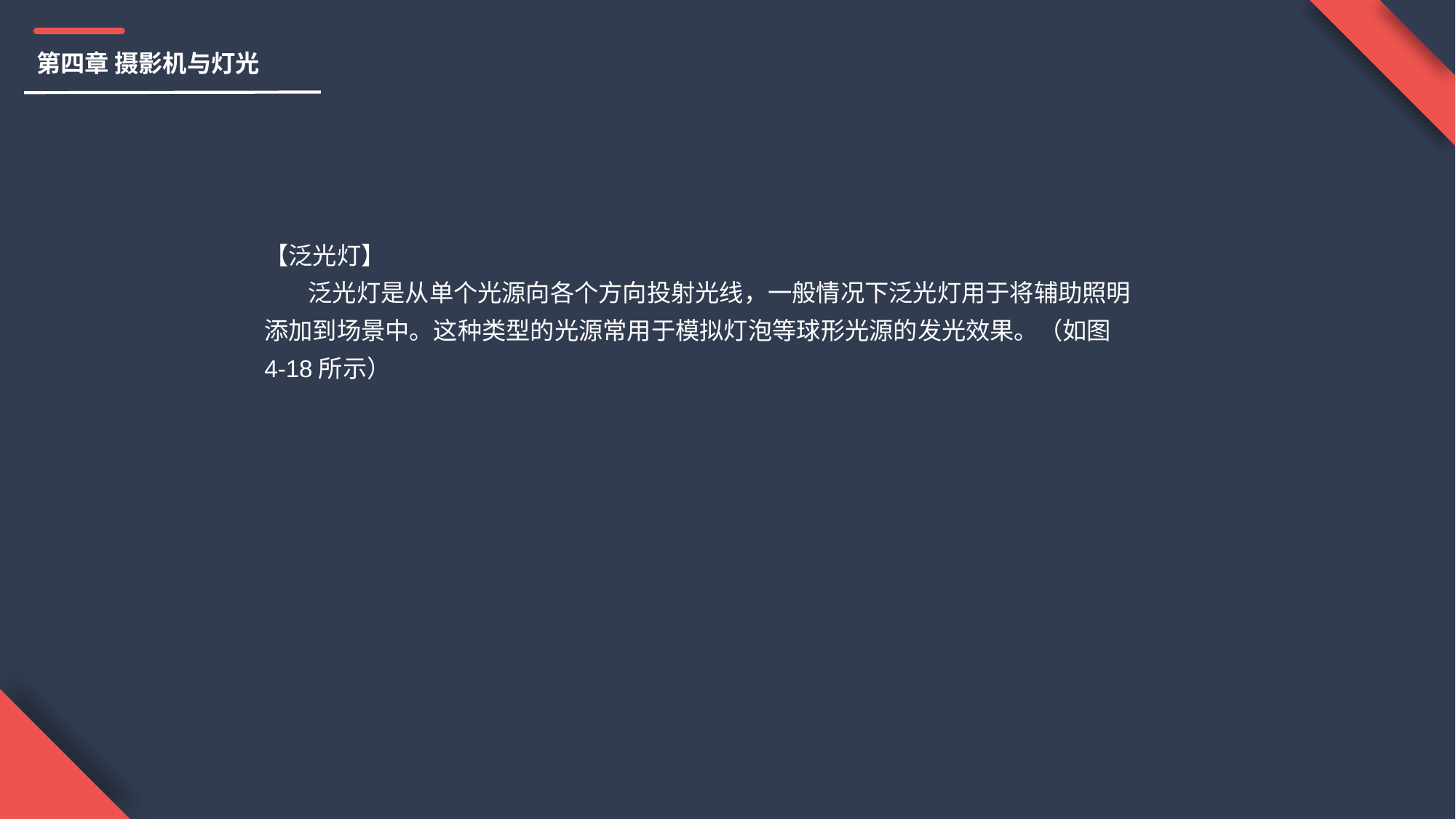

第四章 摄影机与灯光
【泛光灯】
       泛光灯是从单个光源向各个方向投射光线，一般情况下泛光灯用于将辅助照明添加到场景中。这种类型的光源常用于模拟灯泡等球形光源的发光效果。（如图4-18所示）